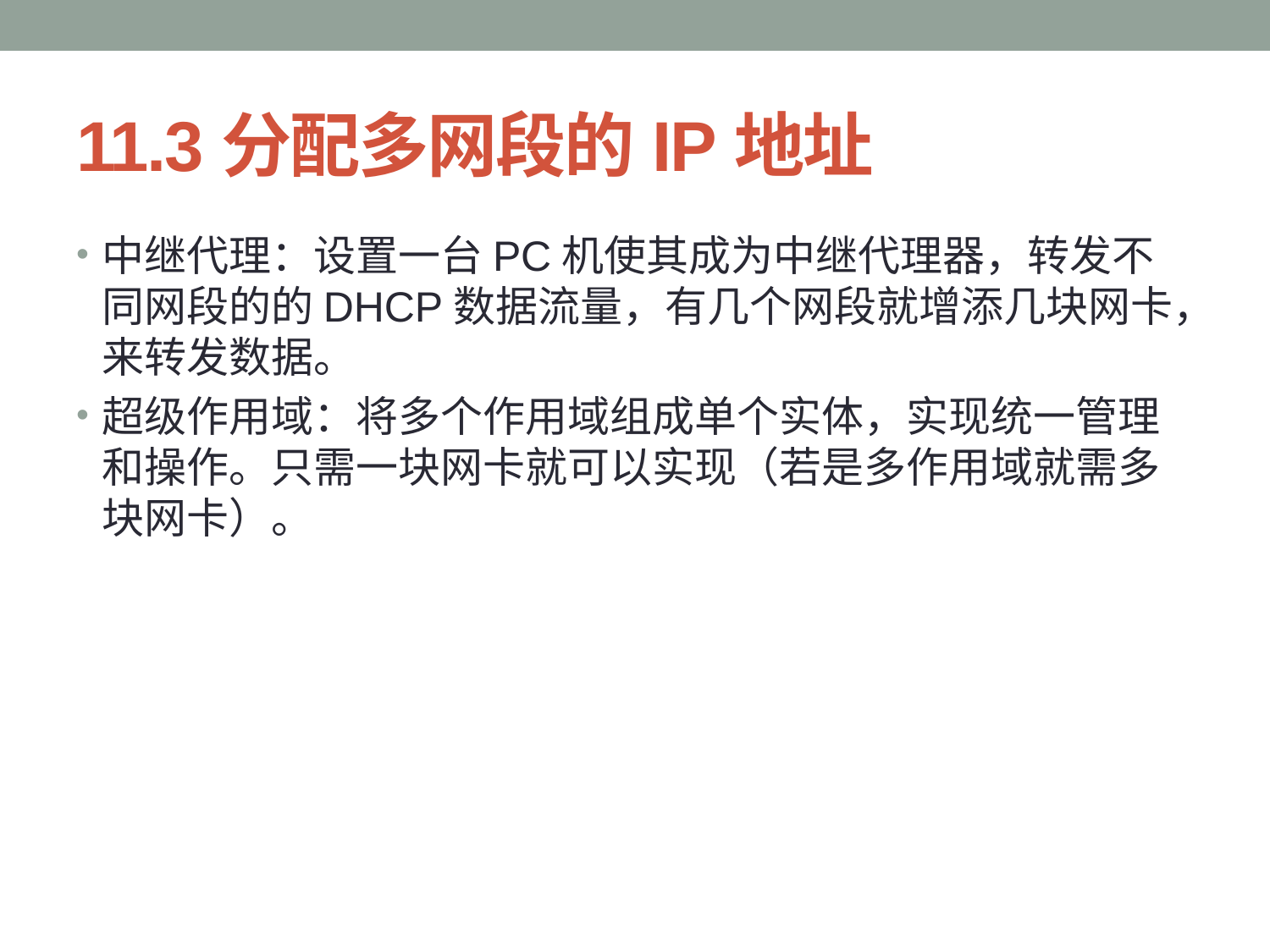

# 11.3分配多网段的IP地址
中继代理：设置一台PC机使其成为中继代理器，转发不同网段的的DHCP数据流量，有几个网段就增添几块网卡，来转发数据。
超级作用域：将多个作用域组成单个实体，实现统一管理和操作。只需一块网卡就可以实现（若是多作用域就需多块网卡）。